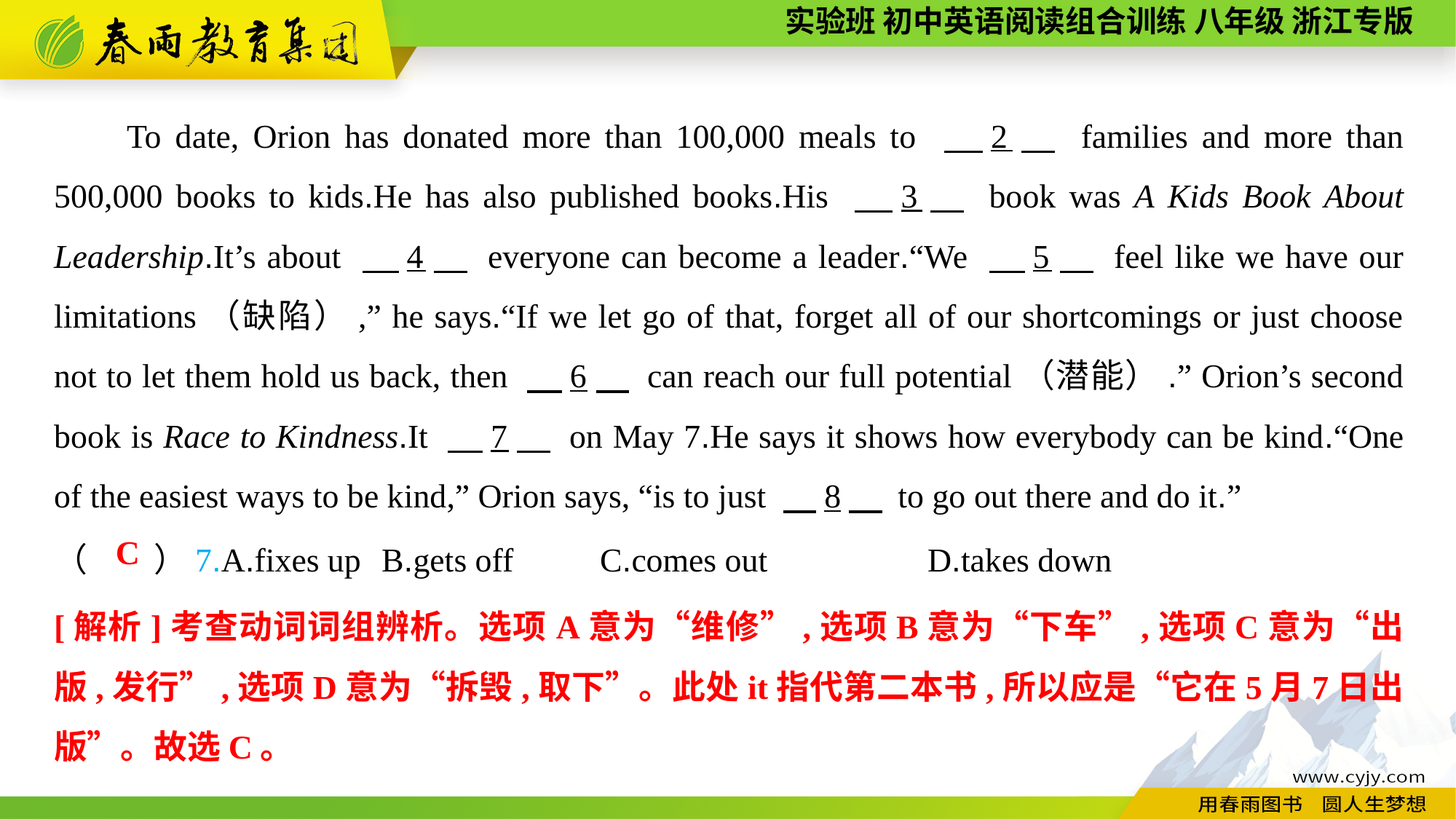

To date, Orion has donated more than 100,000 meals to 　2　 families and more than 500,000 books to kids.He has also published books.His 　3　 book was A Kids Book About Leadership.It’s about 　4　 everyone can become a leader.“We 　5　 feel like we have our limitations（缺陷）,” he says.“If we let go of that, forget all of our shortcomings or just choose not to let them hold us back, then 　6　 can reach our full potential（潜能）.” Orion’s second book is Race to Kindness.It 　7　 on May 7.He says it shows how everybody can be kind.“One of the easiest ways to be kind,” Orion says, “is to just 　8　 to go out there and do it.”
（　　）7.A.fixes up	B.gets off	C.comes out		D.takes down
C
[解析]考查动词词组辨析。选项A意为“维修”,选项B意为“下车”,选项C意为“出版,发行”,选项D意为“拆毁,取下”。此处it指代第二本书,所以应是“它在5月7日出版”。故选C。